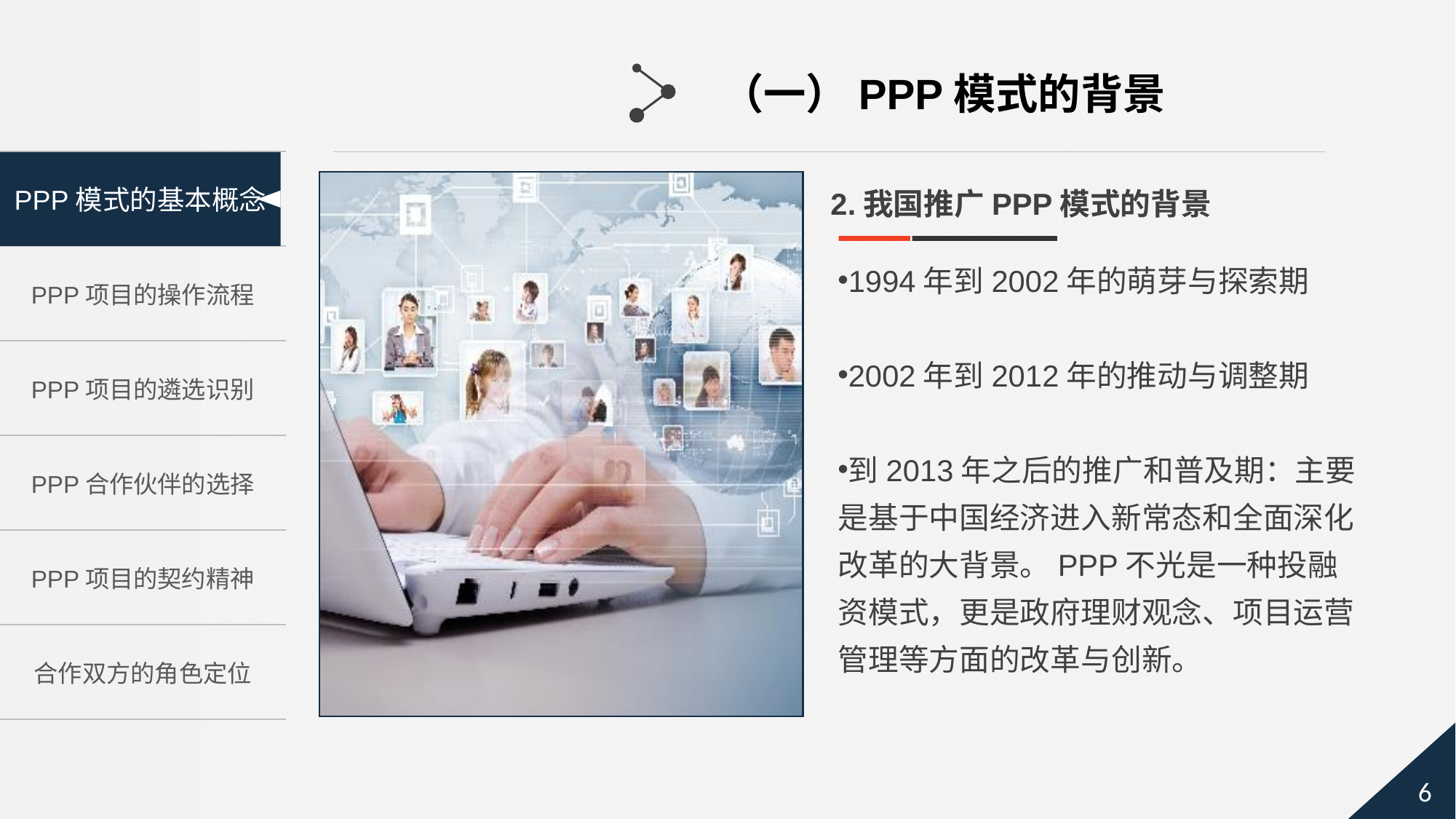

（一）PPP模式的背景

2.我国推广PPP模式的背景

1994年到2002年的萌芽与探索期

2002年到2012年的推动与调整期

到2013年之后的推广和普及期：主要是基于中国经济进入新常态和全面深化改革的大背景。PPP不光是一种投融资模式，更是政府理财观念、项目运营管理等方面的改革与创新。